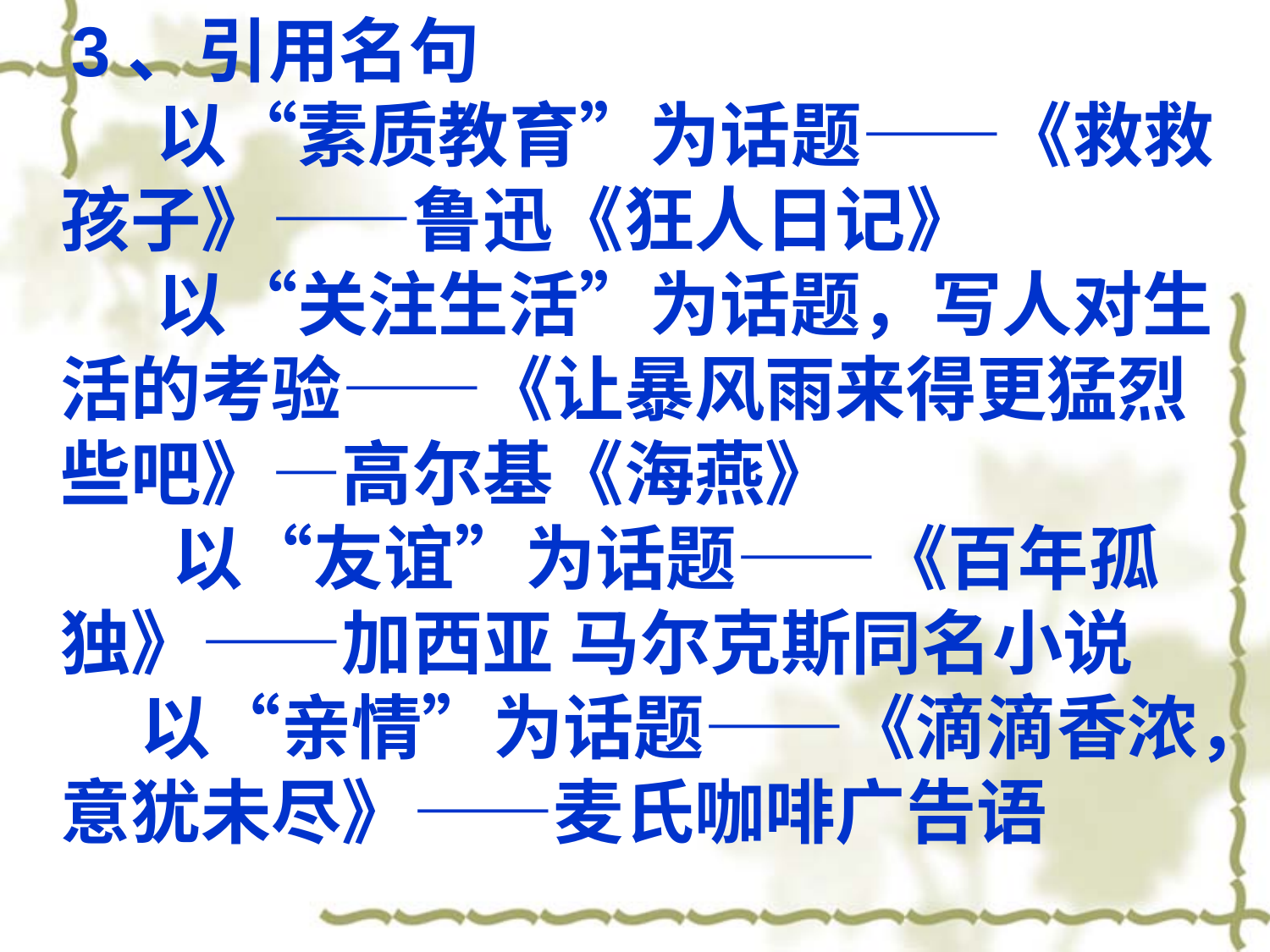

3、引用名句
      以“素质教育”为话题——《救救孩子》——鲁迅《狂人日记》
      以“关注生活”为话题，写人对生活的考验——《让暴风雨来得更猛烈些吧》—高尔基《海燕》
       以“友谊”为话题——《百年孤独》——加西亚 马尔克斯同名小说
     以“亲情”为话题——《滴滴香浓，意犹未尽》——麦氏咖啡广告语
177